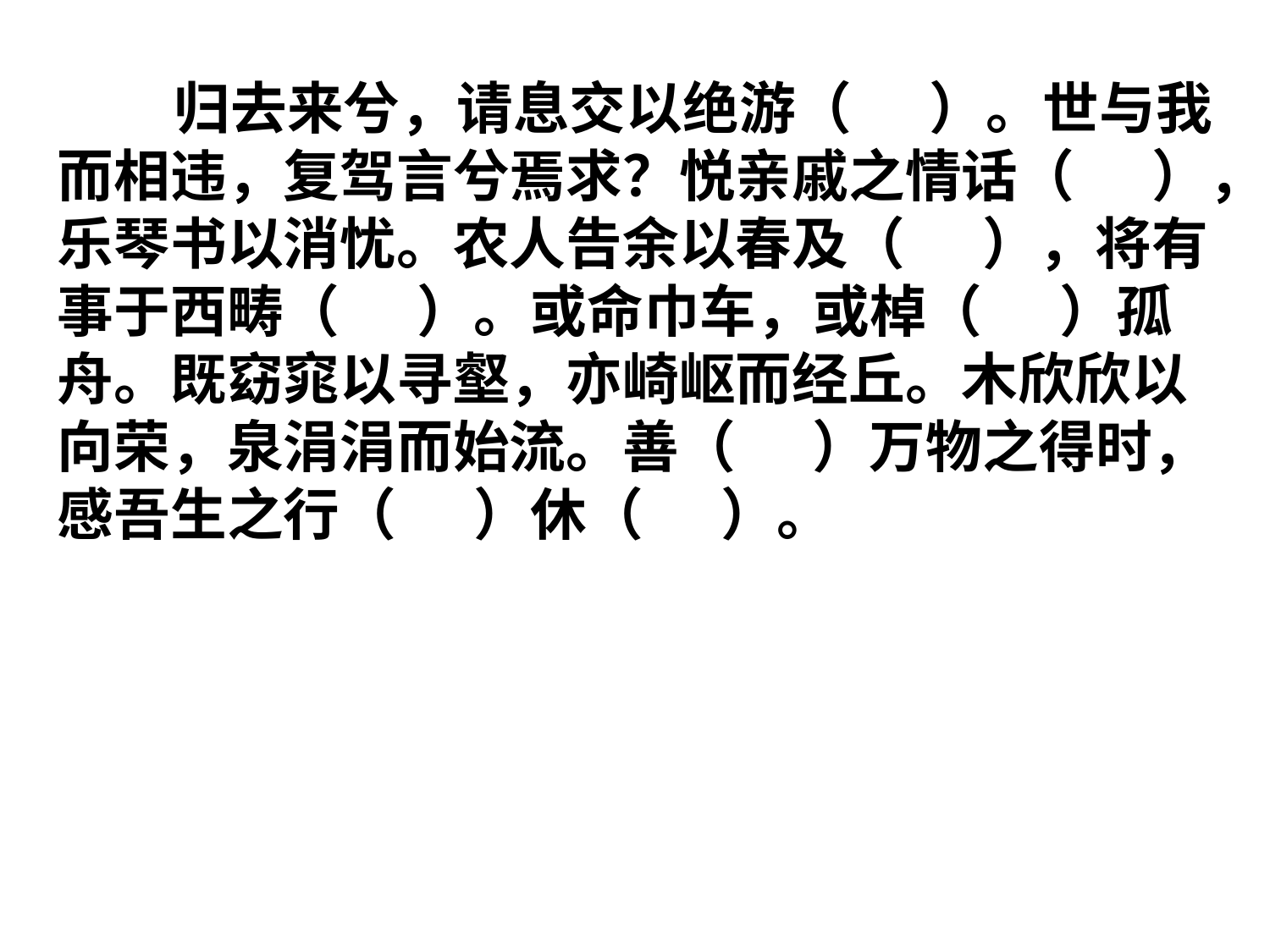

归去来兮，请息交以绝游（      ）。世与我而相违，复驾言兮焉求？悦亲戚之情话（      ），乐琴书以消忧。农人告余以春及（      ），将有事于西畴（      ）。或命巾车，或棹（      ）孤舟。既窈窕以寻壑，亦崎岖而经丘。木欣欣以向荣，泉涓涓而始流。善（      ）万物之得时，感吾生之行（      ）休（      ）。